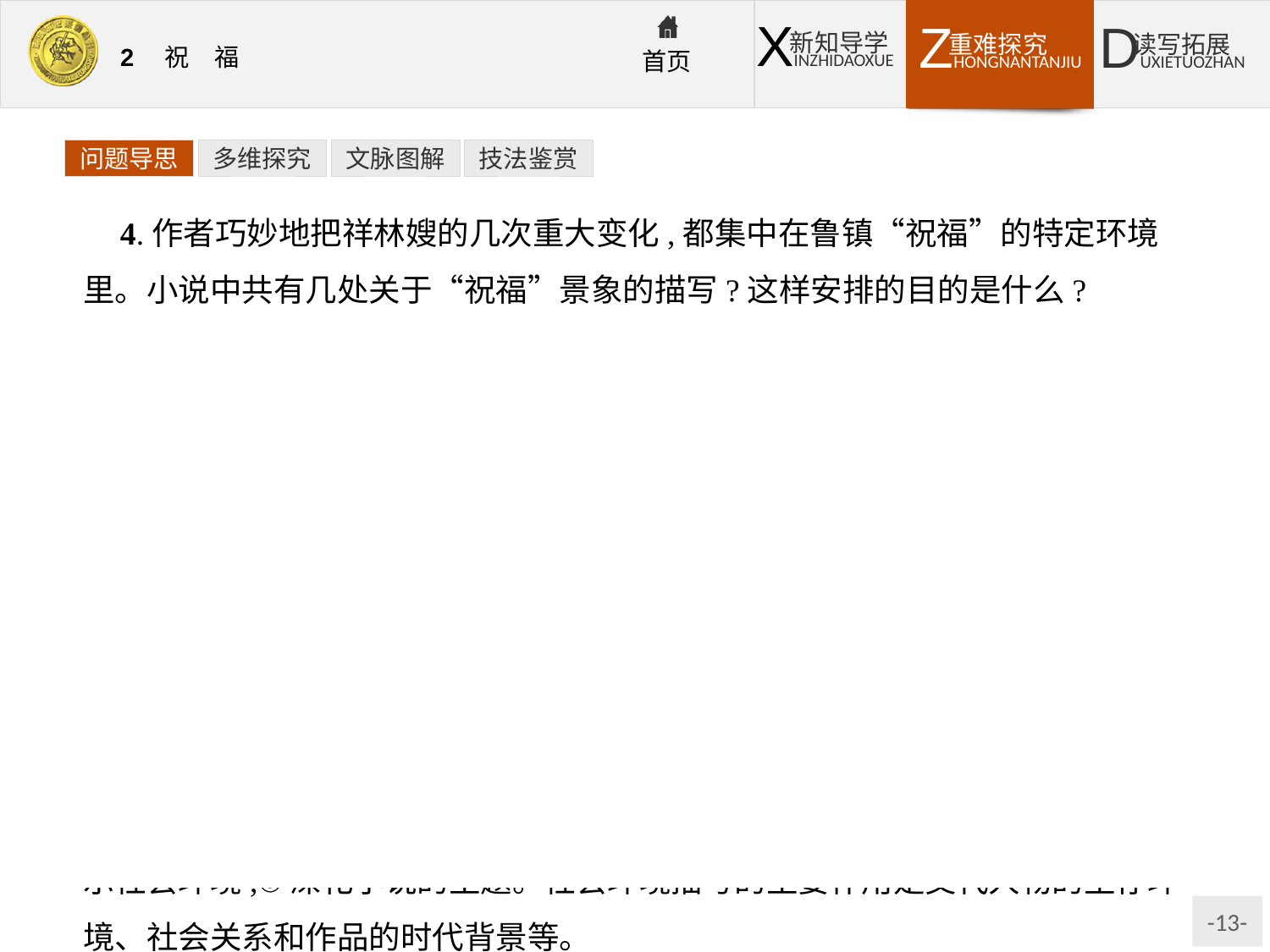

问题导思
多维探究
文脉图解
技法鉴赏
4.作者巧妙地把祥林嫂的几次重大变化,都集中在鲁镇“祝福”的特定环境里。小说中共有几处关于“祝福”景象的描写?这样安排的目的是什么?
提示:共有三处。第一处是描写鲁镇上各家准备“祝福”的情景;第二处是描写鲁镇旧历的年底雪天,渲染了悲凉沉寂的气氛,烘托祥林嫂死后的凄凉和“我”的沉痛心情;第三处是结尾,写“我”的感受和鲁镇的祝福景象。年底的“祝福”作为一个时间标志,把祥林嫂的人生悲剧串连起来,形成清晰的发展脉络。
知识窗
自然环境描写对表现人物的身份、地位、性格、表达人物心情、渲染气氛都有重要作用。主要体现在如下几个方面:①交代故事发生的时间、地点、场所;②渲染故事气氛、增强故事真实性;③烘托人物形象;④推动故事情节;⑤暗示社会环境;⑥深化小说的主题。社会环境描写的主要作用是交代人物的生存环境、社会关系和作品的时代背景等。